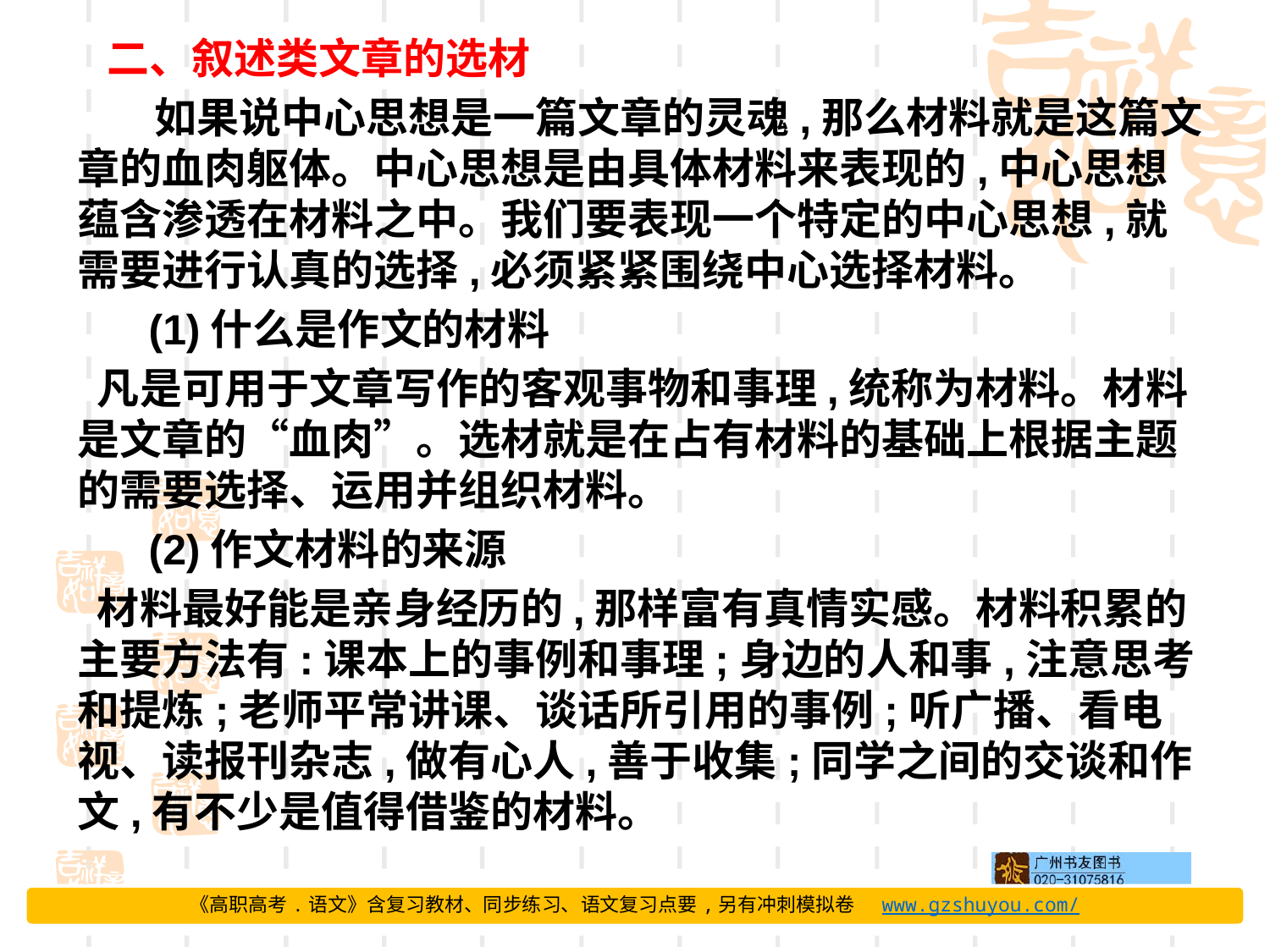

二、叙述类文章的选材
       如果说中心思想是一篇文章的灵魂,那么材料就是这篇文章的血肉躯体。中心思想是由具体材料来表现的,中心思想蕴含渗透在材料之中。我们要表现一个特定的中心思想,就需要进行认真的选择,必须紧紧围绕中心选择材料。
      (1)什么是作文的材料
 凡是可用于文章写作的客观事物和事理,统称为材料。材料是文章的“血肉”。选材就是在占有材料的基础上根据主题的需要选择、运用并组织材料。
      (2)作文材料的来源
 材料最好能是亲身经历的,那样富有真情实感。材料积累的主要方法有:课本上的事例和事理;身边的人和事,注意思考和提炼;老师平常讲课、谈话所引用的事例;听广播、看电视、读报刊杂志,做有心人,善于收集;同学之间的交谈和作文,有不少是值得借鉴的材料。